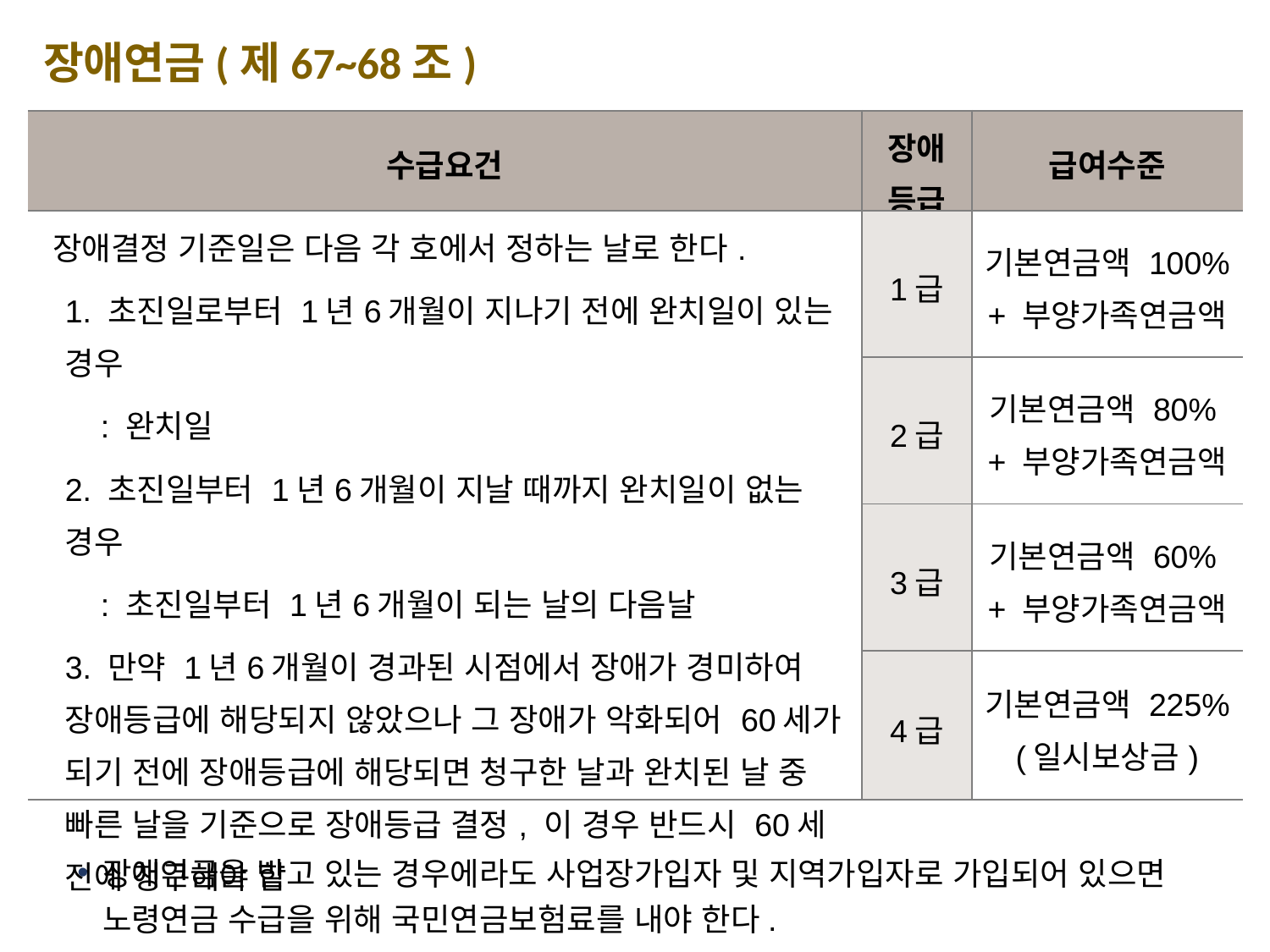

장애연금(제67~68조)
| 수급요건 | 장애 등급 | 급여수준 |
| --- | --- | --- |
| 장애결정 기준일은 다음 각 호에서 정하는 날로 한다. 1. 초진일로부터 1년6개월이 지나기 전에 완치일이 있는 경우 : 완치일 2. 초진일부터 1년6개월이 지날 때까지 완치일이 없는 경우 : 초진일부터 1년6개월이 되는 날의 다음날 3. 만약 1년6개월이 경과된 시점에서 장애가 경미하여 장애등급에 해당되지 않았으나 그 장애가 악화되어 60세가 되기 전에 장애등급에 해당되면 청구한 날과 완치된 날 중 빠른 날을 기준으로 장애등급 결정, 이 경우 반드시 60세 전에 청구해야 함 | 1급 | 기본연금액 100% + 부양가족연금액 |
|  | 2급 | 기본연금액 80% + 부양가족연금액 |
|  | 3급 | 기본연금액 60% + 부양가족연금액 |
|  | 4급 | 기본연금액 225% (일시보상금) |
장애연금을 받고 있는 경우에라도 사업장가입자 및 지역가입자로 가입되어 있으면 노령연금 수급을 위해 국민연금보험료를 내야 한다.